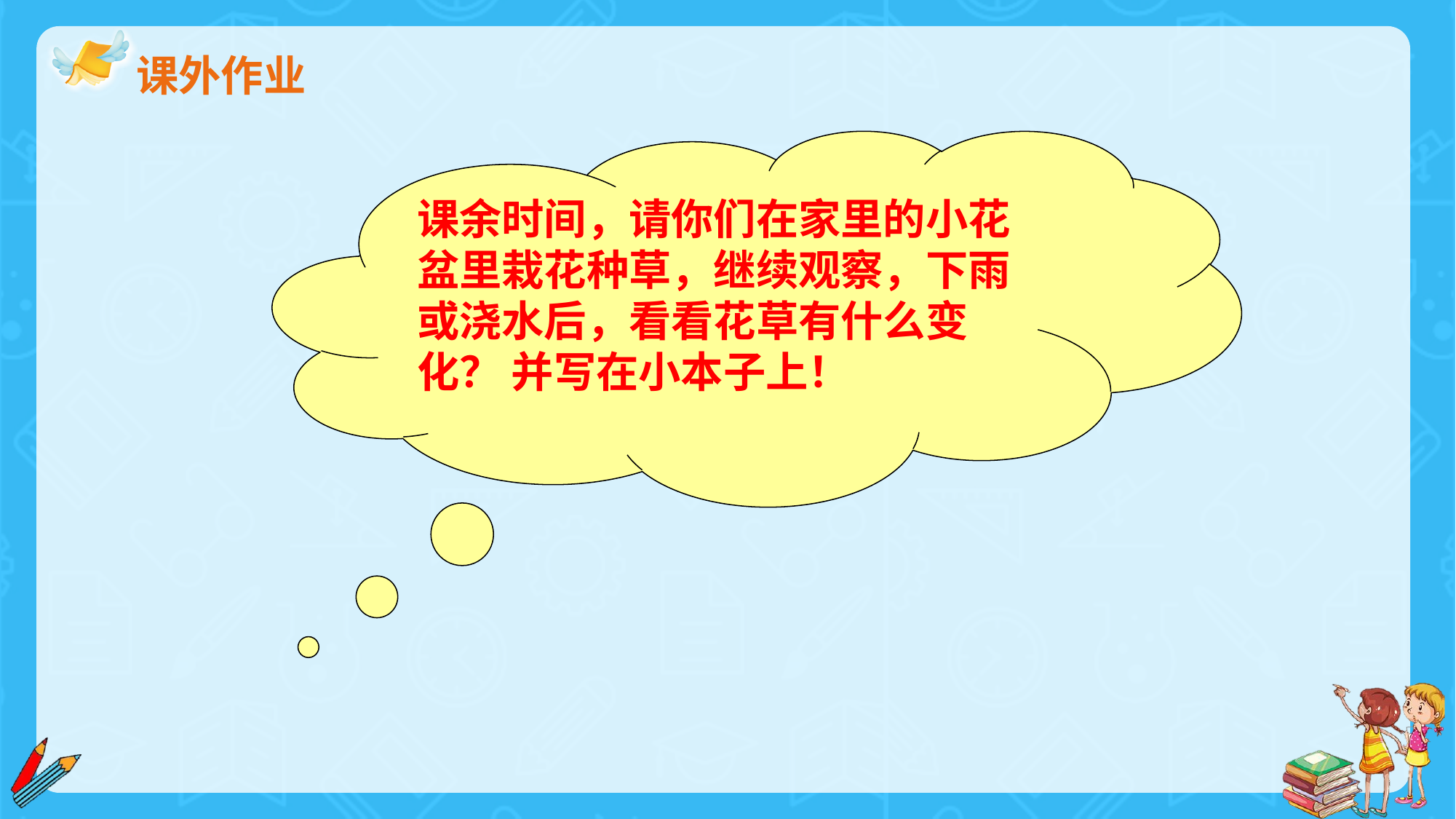

课外作业
课余时间，请你们在家里的小花盆里栽花种草，继续观察，下雨或浇水后，看看花草有什么变化？ 并写在小本子上！